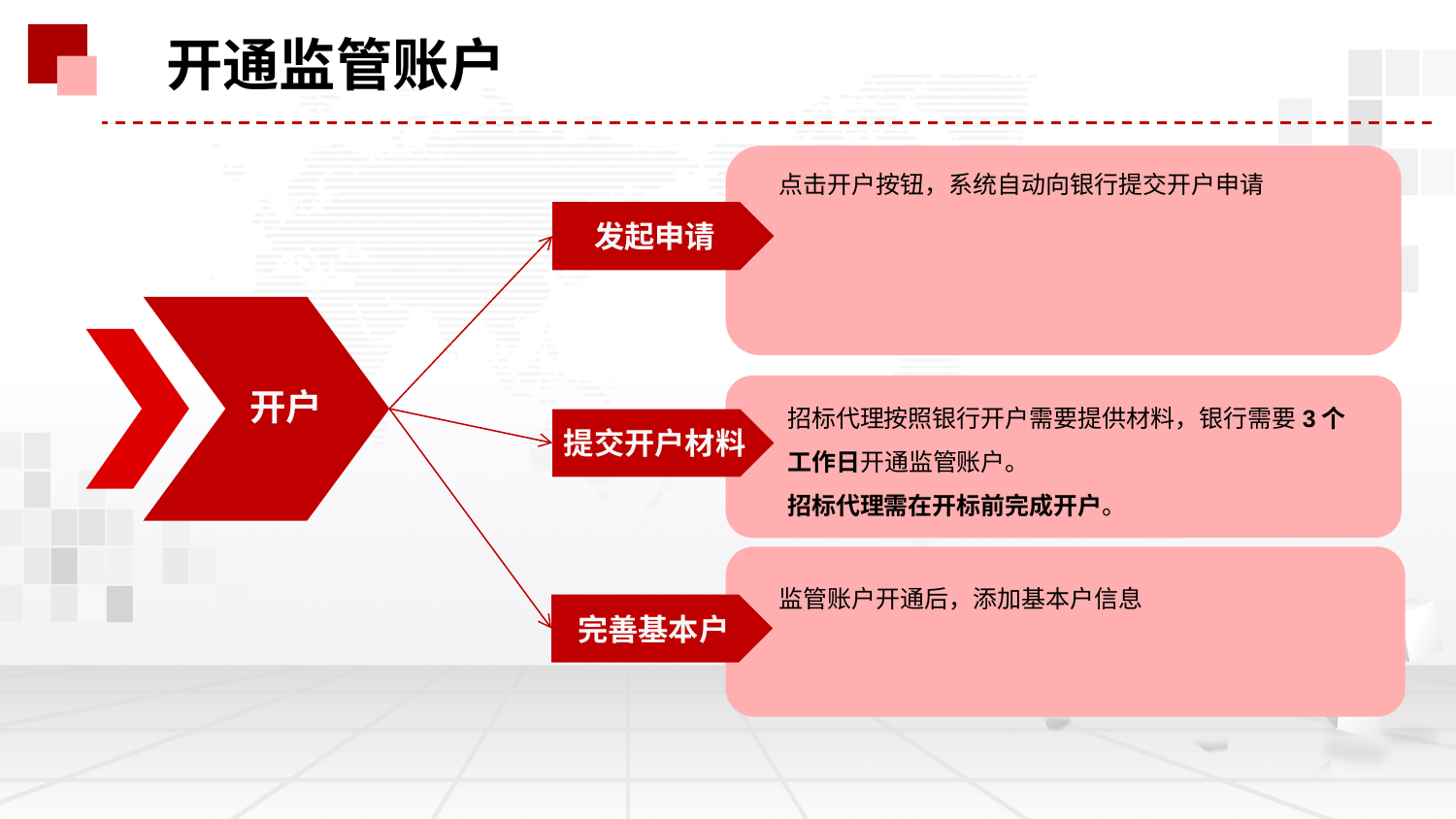

开通监管账户

点击开户按钮，系统自动向银行提交开户申请
发起申请

开户

招标代理按照银行开户需要提供材料，银行需要3个工作日开通监管账户。
招标代理需在开标前完成开户。
提交开户材料

监管账户开通后，添加基本户信息
完善基本户